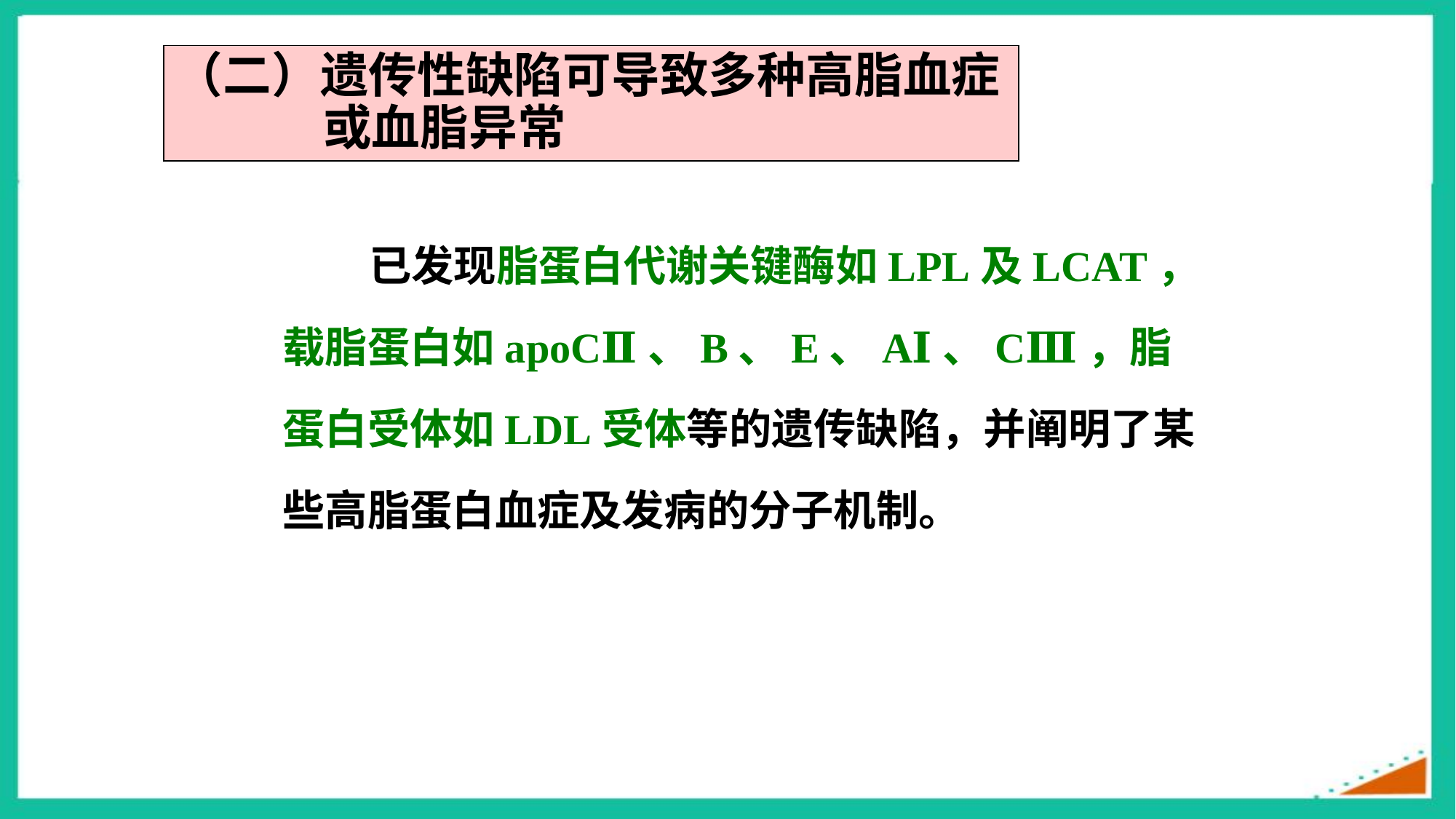

（二）遗传性缺陷可导致多种高脂血症或血脂异常
已发现脂蛋白代谢关键酶如LPL及LCAT，载脂蛋白如apoCⅡ、B、E、AⅠ、CⅢ，脂蛋白受体如LDL受体等的遗传缺陷，并阐明了某些高脂蛋白血症及发病的分子机制。